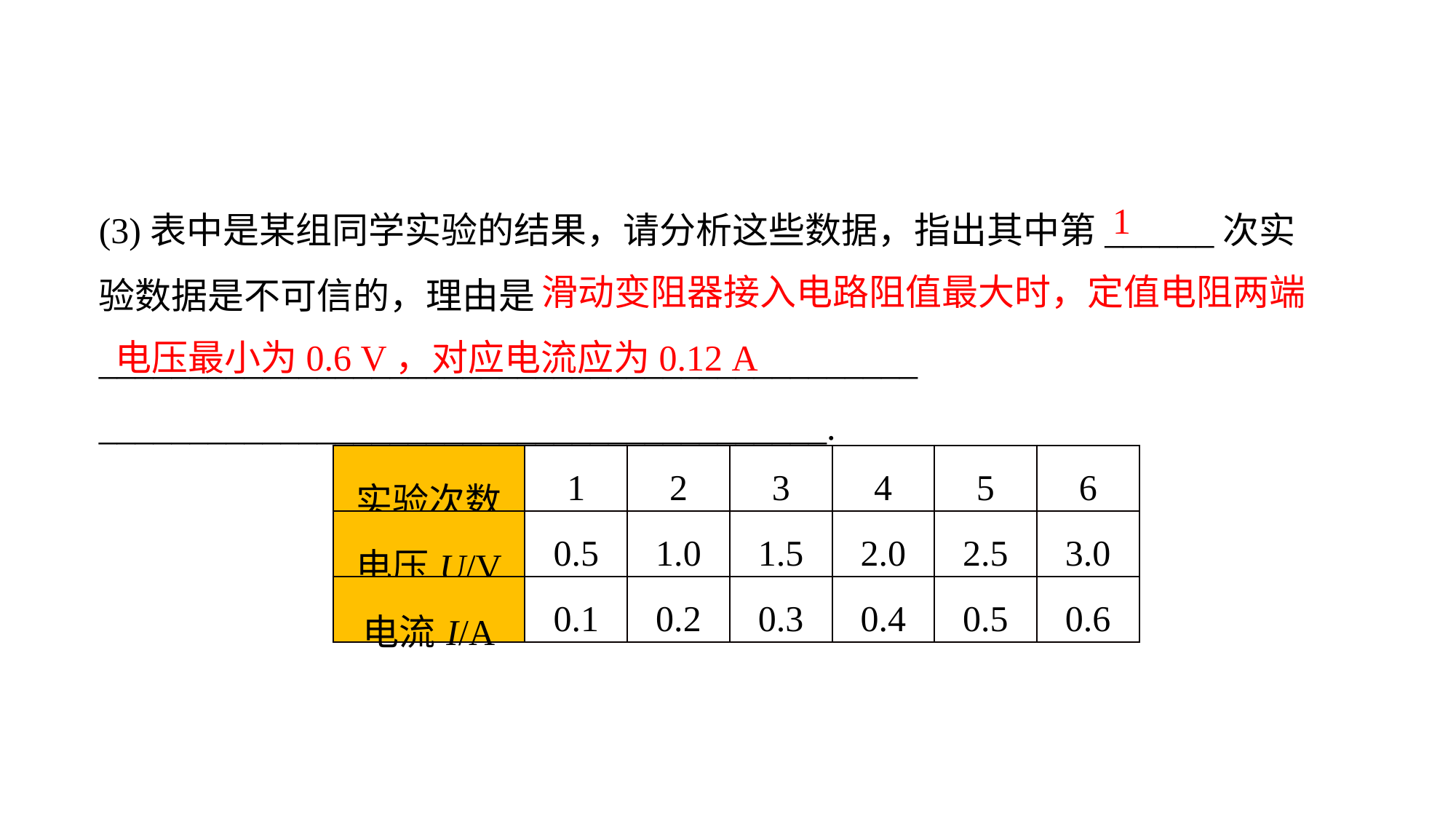

(3)表中是某组同学实验的结果，请分析这些数据，指出其中第______次实验数据是不可信的，理由是_____________________________________________
________________________________________.
1
                                                   滑动变阻器接入电路阻值最大时，定值电阻两端电压最小为0.6 V，对应电流应为0.12 A
| 实验次数 | 1 | 2 | 3 | 4 | 5 | 6 |
| --- | --- | --- | --- | --- | --- | --- |
| 电压U/V | 0.5 | 1.0 | 1.5 | 2.0 | 2.5 | 3.0 |
| 电流I/A | 0.1 | 0.2 | 0.3 | 0.4 | 0.5 | 0.6 |